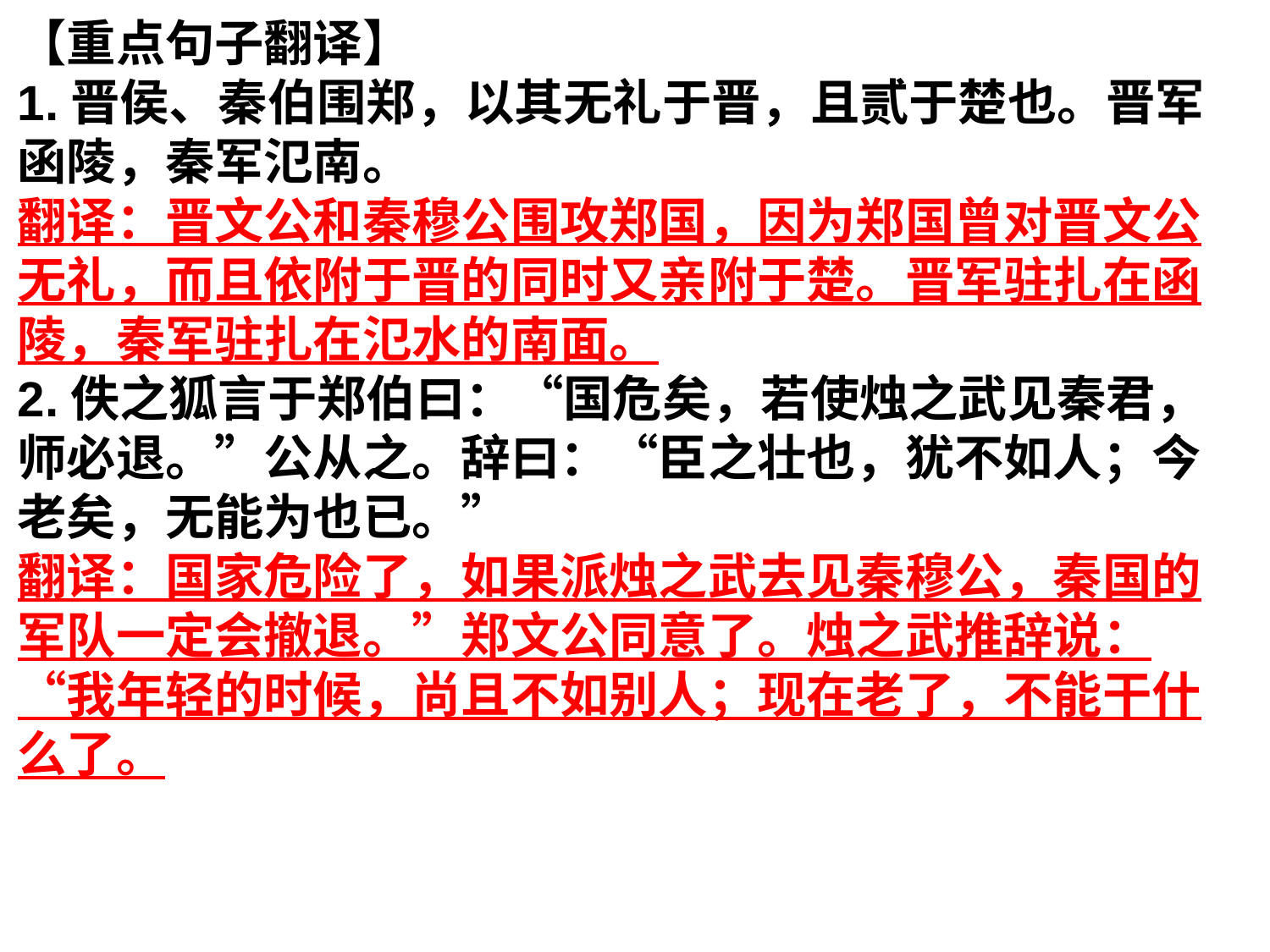

【重点句子翻译】
1.晋侯、秦伯围郑，以其无礼于晋，且贰于楚也。晋军函陵，秦军氾南。
翻译：晋文公和秦穆公围攻郑国，因为郑国曾对晋文公无礼，而且依附于晋的同时又亲附于楚。晋军驻扎在函陵，秦军驻扎在氾水的南面。
2.佚之狐言于郑伯曰：“国危矣，若使烛之武见秦君，师必退。”公从之。辞曰：“臣之壮也，犹不如人；今老矣，无能为也已。”
翻译：国家危险了，如果派烛之武去见秦穆公，秦国的军队一定会撤退。”郑文公同意了。烛之武推辞说：“我年轻的时候，尚且不如别人；现在老了，不能干什么了。